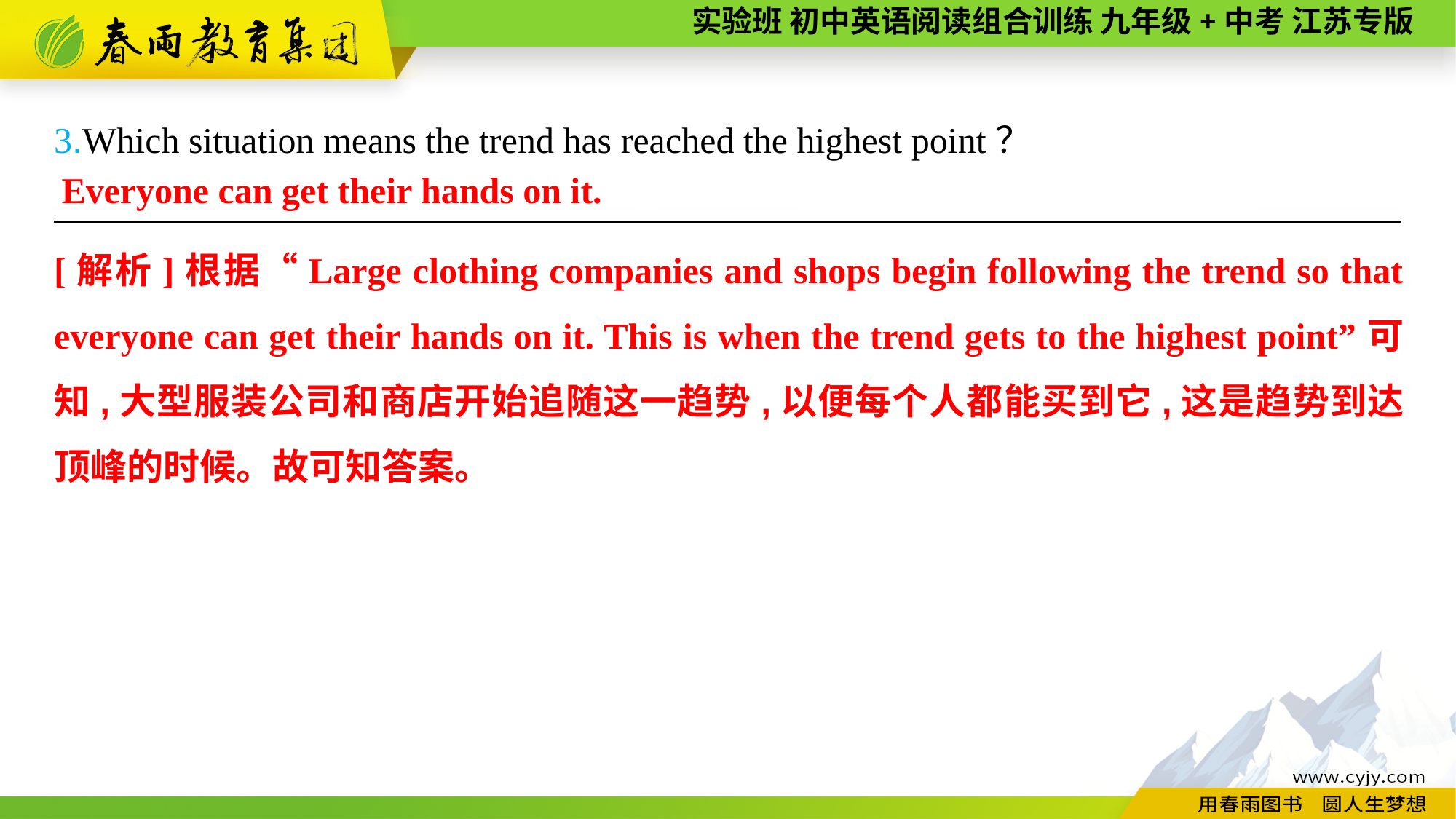

3.Which situation means the trend has reached the highest point？
————————                        ——  ————                                                  ————
Everyone can get their hands on it.
[解析]根据“Large clothing companies and shops begin following the trend so that everyone can get their hands on it. This is when the trend gets to the highest point”可知,大型服装公司和商店开始追随这一趋势,以便每个人都能买到它,这是趋势到达顶峰的时候。故可知答案。